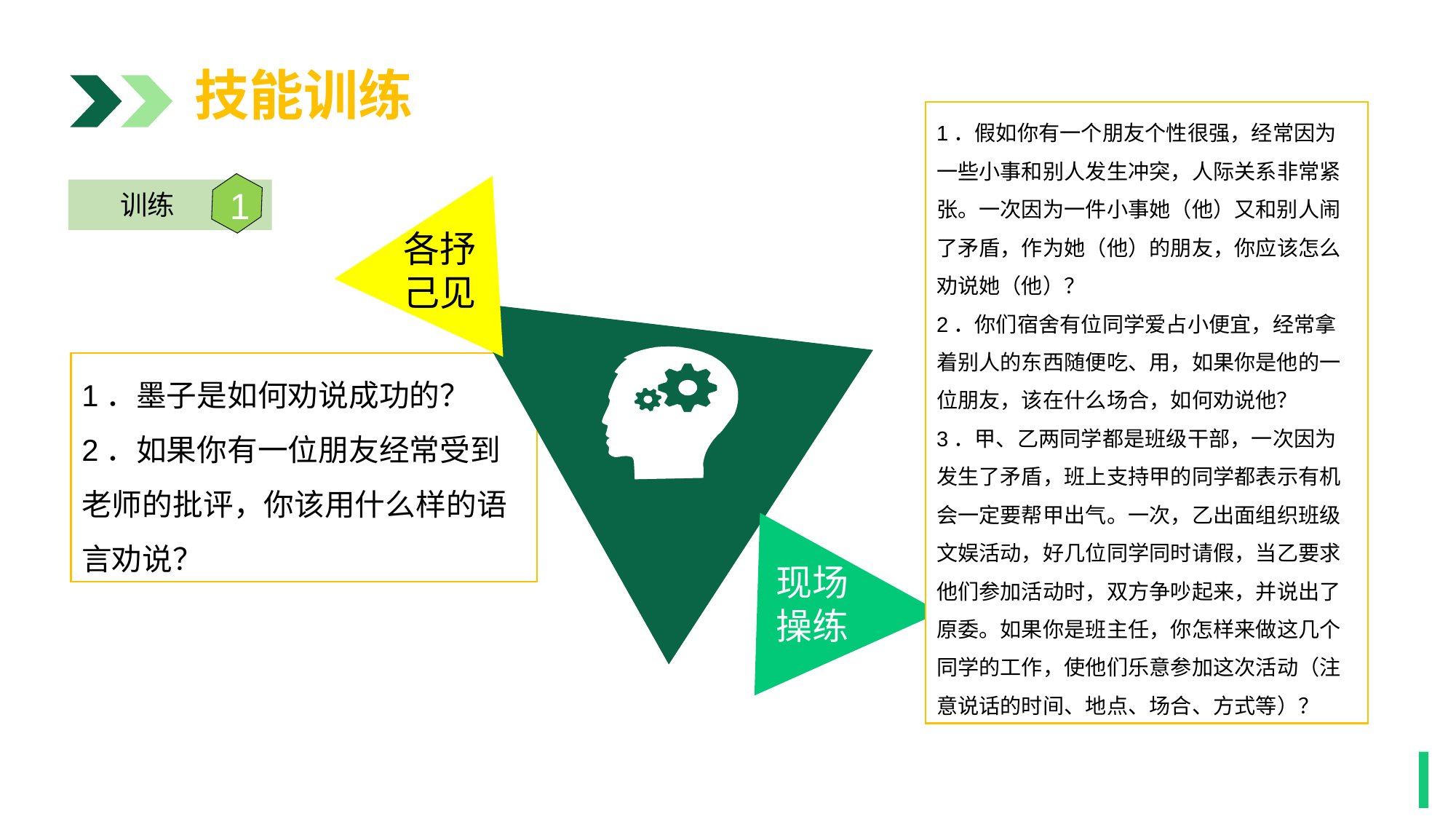

技能训练

1．假如你有一个朋友个性很强，经常因为一些小事和别人发生冲突，人际关系非常紧张。一次因为一件小事她（他）又和别人闹了矛盾，作为她（他）的朋友，你应该怎么劝说她（他）？
2．你们宿舍有位同学爱占小便宜，经常拿着别人的东西随便吃、用，如果你是他的一位朋友，该在什么场合，如何劝说他？
3．甲、乙两同学都是班级干部，一次因为发生了矛盾，班上支持甲的同学都表示有机会一定要帮甲出气。一次，乙出面组织班级文娱活动，好几位同学同时请假，当乙要求他们参加活动时，双方争吵起来，并说出了原委。如果你是班主任，你怎样来做这几个同学的工作，使他们乐意参加这次活动（注意说话的时间、地点、场合、方式等）？

各抒
己见
1

训练

1．墨子是如何劝说成功的？
2．如果你有一位朋友经常受到老师的批评，你该用什么样的语言劝说？

现场
操练
8